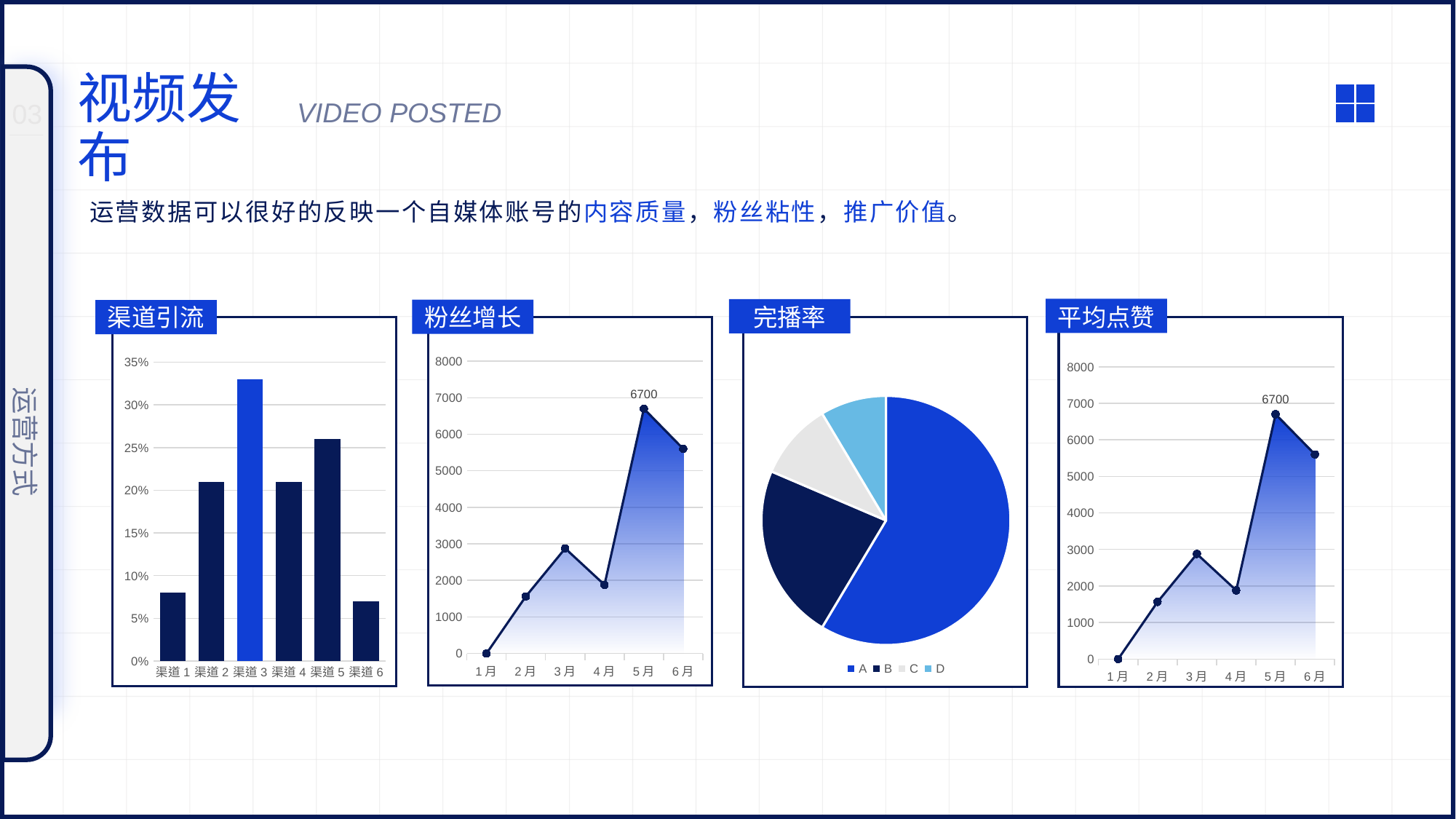

视频发布
VIDEO POSTED
03
运营数据可以很好的反映一个自媒体账号的内容质量，粉丝粘性，推广价值。
渠道引流

粉丝增长

完播率

平均点赞

### Chart

| Category | 系列 2 | 系列 1 |
|---|---|---|
| 1月 | 0.0 | 0.0 |
| 2月 | 1562.0 | 1562.0 |
| 3月 | 2876.0 | 2876.0 |
| 4月 | 1879.0 | 1879.0 |
| 5月 | 6700.0 | 6700.0 |
| 6月 | 5600.0 | 5600.0 |

### Chart

| Category | 系列 1 |
|---|---|
| 渠道1 | 0.08 |
| 渠道2 | 0.21 |
| 渠道3 | 0.33 |
| 渠道4 | 0.21 |
| 渠道5 | 0.26 |
| 渠道6 | 0.07 |

### Chart

| Category | 系列 2 | 系列 1 |
|---|---|---|
| 1月 | 0.0 | 0.0 |
| 2月 | 1562.0 | 1562.0 |
| 3月 | 2876.0 | 2876.0 |
| 4月 | 1879.0 | 1879.0 |
| 5月 | 6700.0 | 6700.0 |
| 6月 | 5600.0 | 5600.0 |

### Chart

| Category | 完播率 |
|---|---|
| A | 8.2 |
| B | 3.2 |
| C | 1.4 |
| D | 1.2 |
运营方式